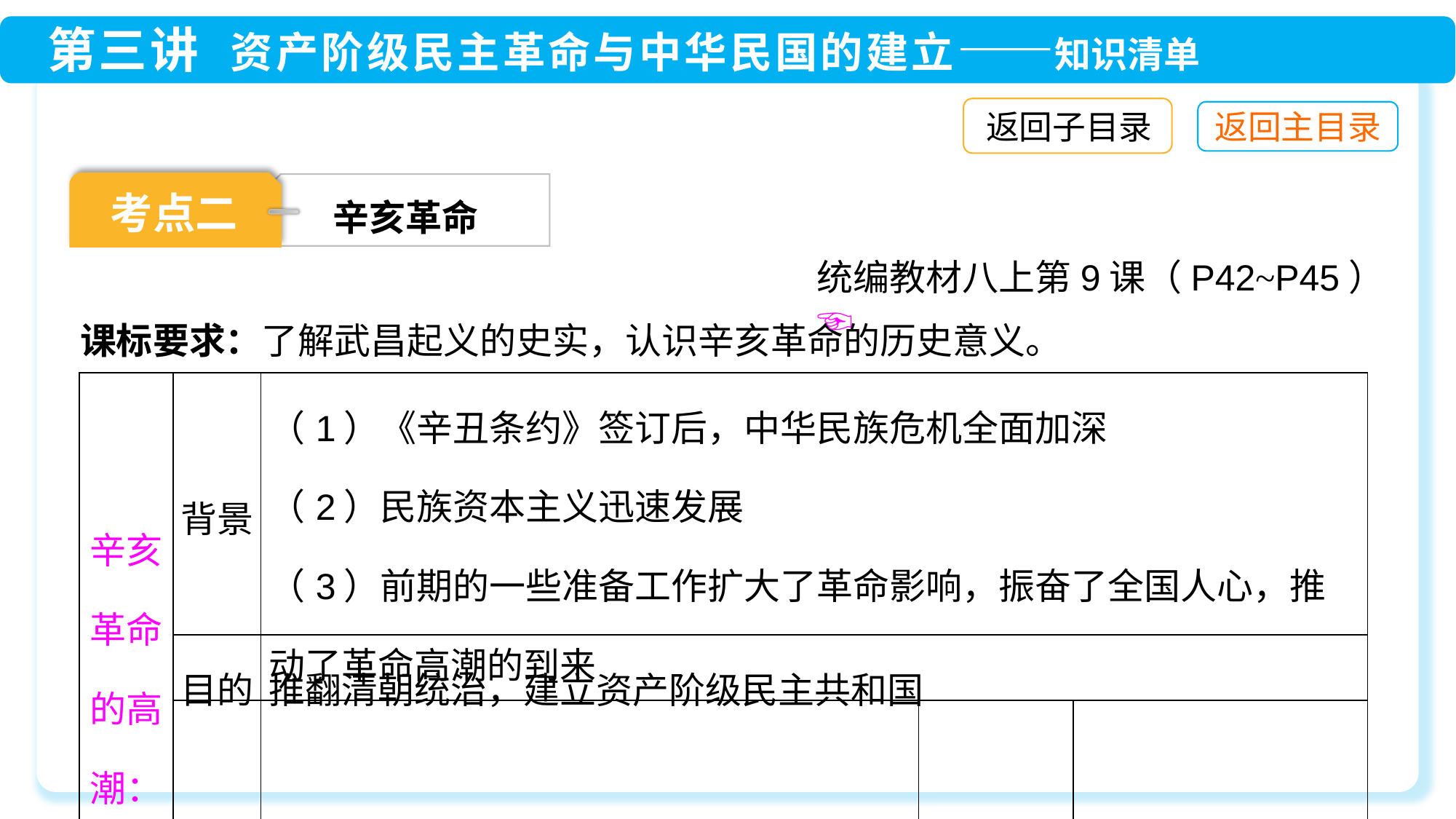

返回子目录
考点二

辛亥革命

统编教材八上第9课（P42~P45）☜
课标要求：了解武昌起义的史实，认识辛亥革命的历史意义。
| 辛亥革命的高潮：武昌起义 | 背景 | （1）《辛丑条约》签订后，中华民族危机全面加深 （2）民族资本主义迅速发展 （3）前期的一些准备工作扩大了革命影响，振奋了全国人心，推动了革命高潮的到来 |  |  |
| --- | --- | --- | --- | --- |
|  | 目的 | 推翻清朝统治，建立资产阶级民主共和国 |  |  |
|  | 组织 | 湖北革命组织文学社、共进会和同盟会 | 指导思想 | 三民主义 |